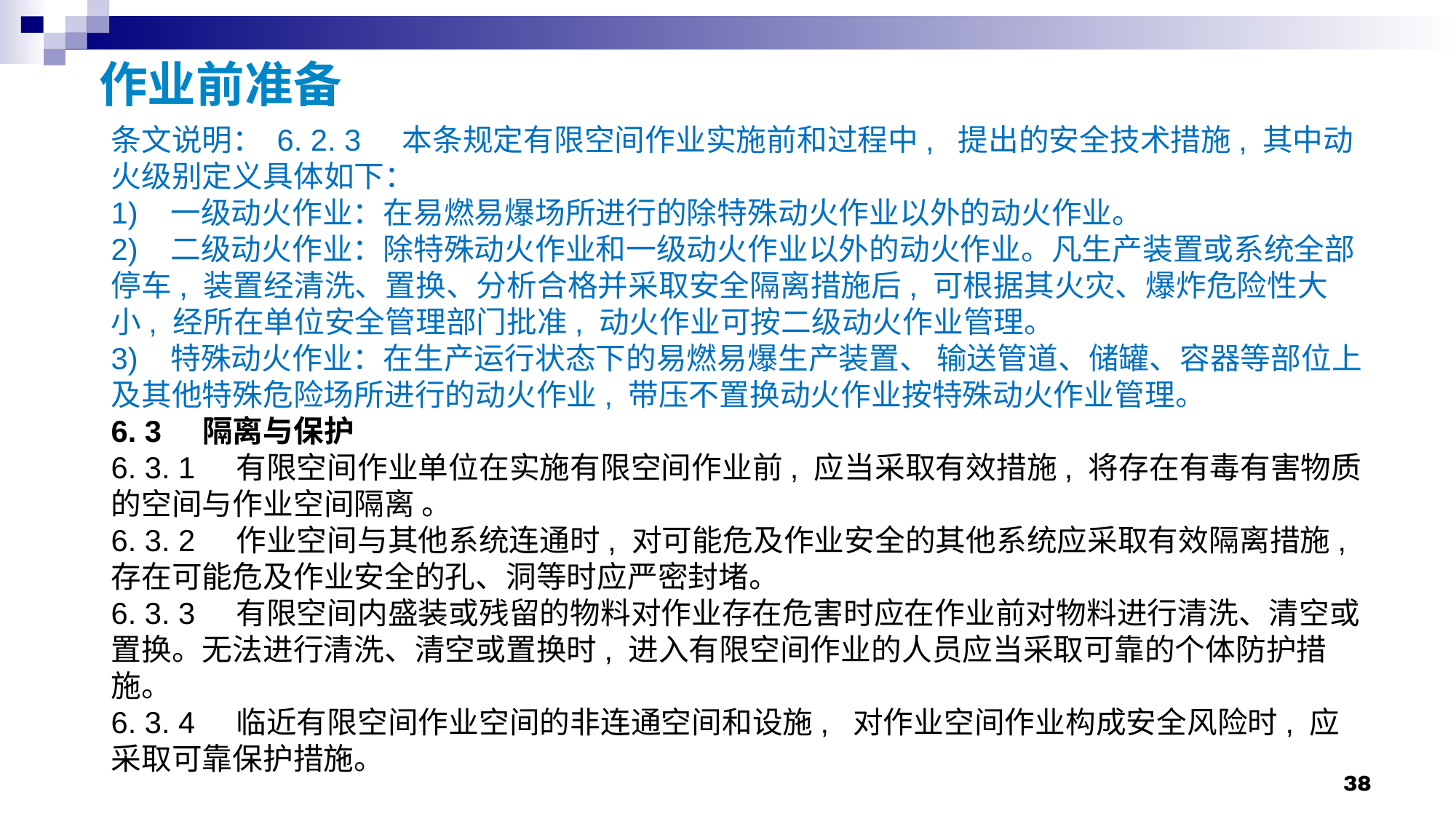

# 作业前准备
条文说明： 6. 2. 3    本条规定有限空间作业实施前和过程中,  提出的安全技术措施, 其中动火级别定义具体如下：
1)   一级动火作业：在易燃易爆场所进行的除特殊动火作业以外的动火作业。
2)   二级动火作业：除特殊动火作业和一级动火作业以外的动火作业。凡生产装置或系统全部停车, 装置经清洗、置换、分析合格并采取安全隔离措施后, 可根据其火灾、爆炸危险性大小, 经所在单位安全管理部门批准, 动火作业可按二级动火作业管理。
3)   特殊动火作业：在生产运行状态下的易燃易爆生产装置、 输送管道、储罐、容器等部位上及其他特殊危险场所进行的动火作业, 带压不置换动火作业按特殊动火作业管理。
6. 3    隔离与保护
6. 3. 1    有限空间作业单位在实施有限空间作业前, 应当采取有效措施, 将存在有毒有害物质的空间与作业空间隔离 。
6. 3. 2    作业空间与其他系统连通时, 对可能危及作业安全的其他系统应采取有效隔离措施, 存在可能危及作业安全的孔、洞等时应严密封堵。
6. 3. 3    有限空间内盛装或残留的物料对作业存在危害时应在作业前对物料进行清洗、清空或置换。无法进行清洗、清空或置换时, 进入有限空间作业的人员应当采取可靠的个体防护措施。
6. 3. 4    临近有限空间作业空间的非连通空间和设施,  对作业空间作业构成安全风险时, 应采取可靠保护措施。
38